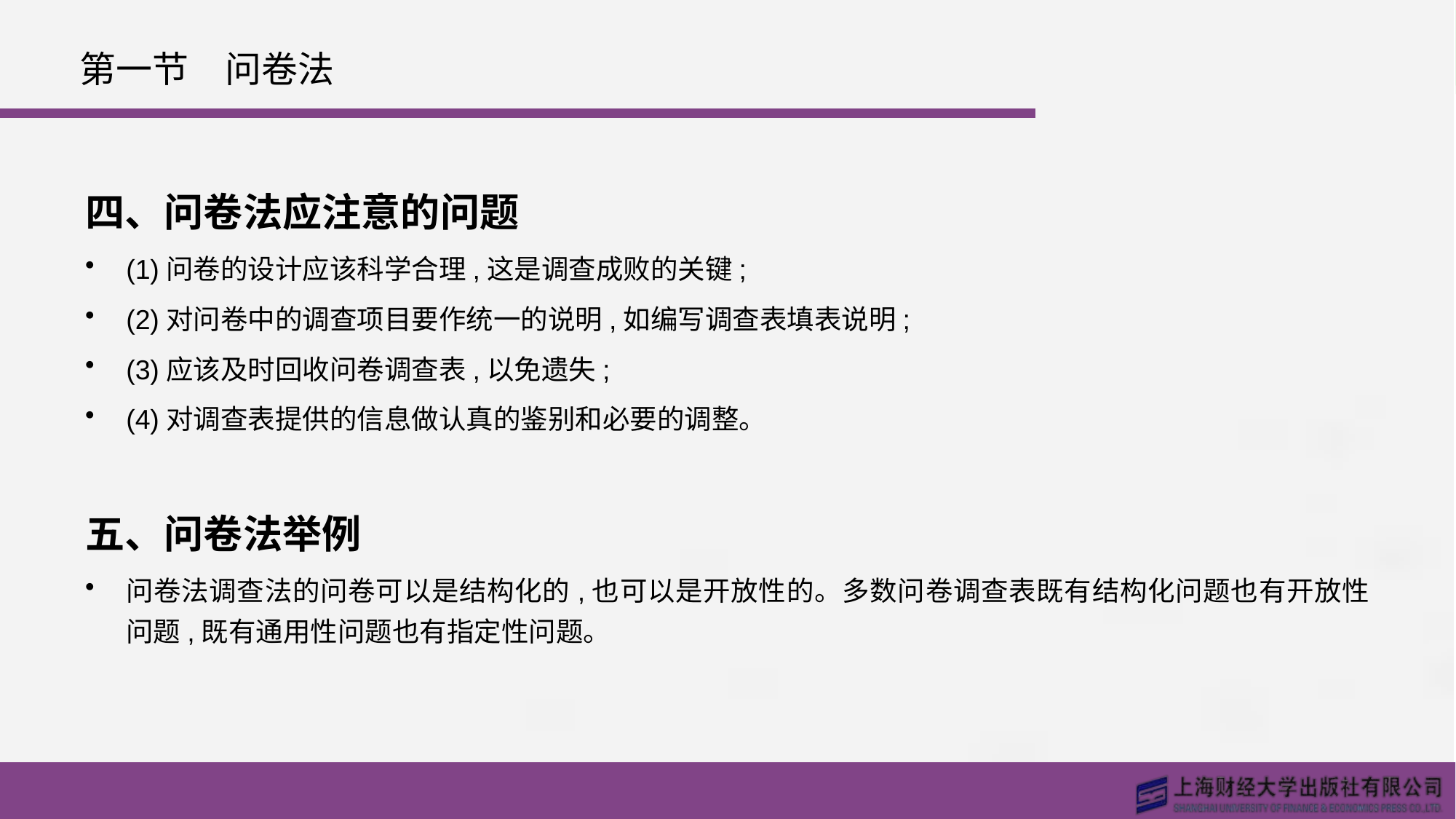

# 第一节　问卷法
四、问卷法应注意的问题
(1)问卷的设计应该科学合理,这是调查成败的关键;
(2)对问卷中的调查项目要作统一的说明,如编写调查表填表说明;
(3)应该及时回收问卷调查表,以免遗失;
(4)对调查表提供的信息做认真的鉴别和必要的调整。

五、问卷法举例
问卷法调查法的问卷可以是结构化的,也可以是开放性的。多数问卷调查表既有结构化问题也有开放性问题,既有通用性问题也有指定性问题。